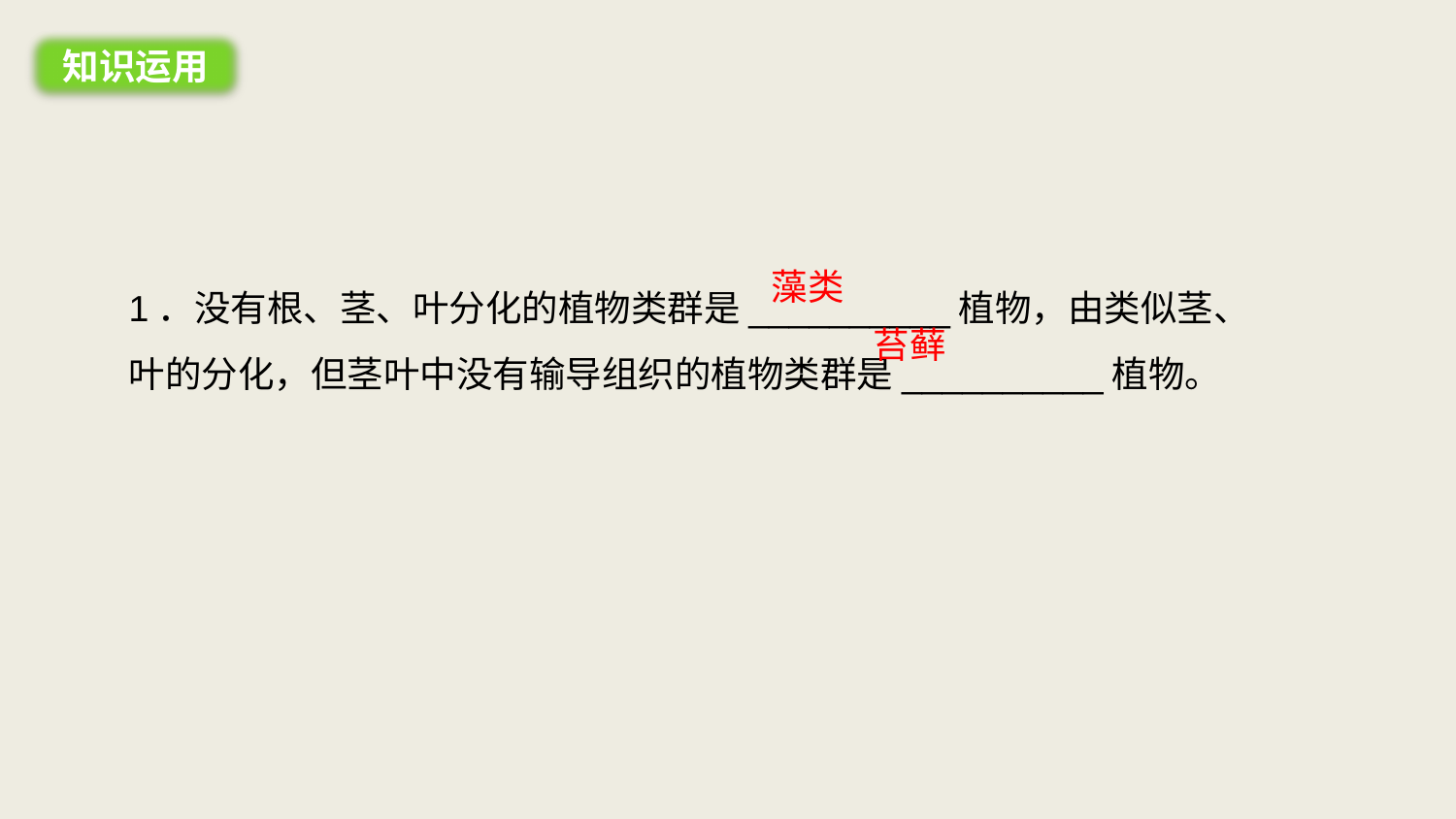

知识运用
1．没有根、茎、叶分化的植物类群是__________植物，由类似茎、叶的分化，但茎叶中没有输导组织的植物类群是__________植物。
藻类
苔藓